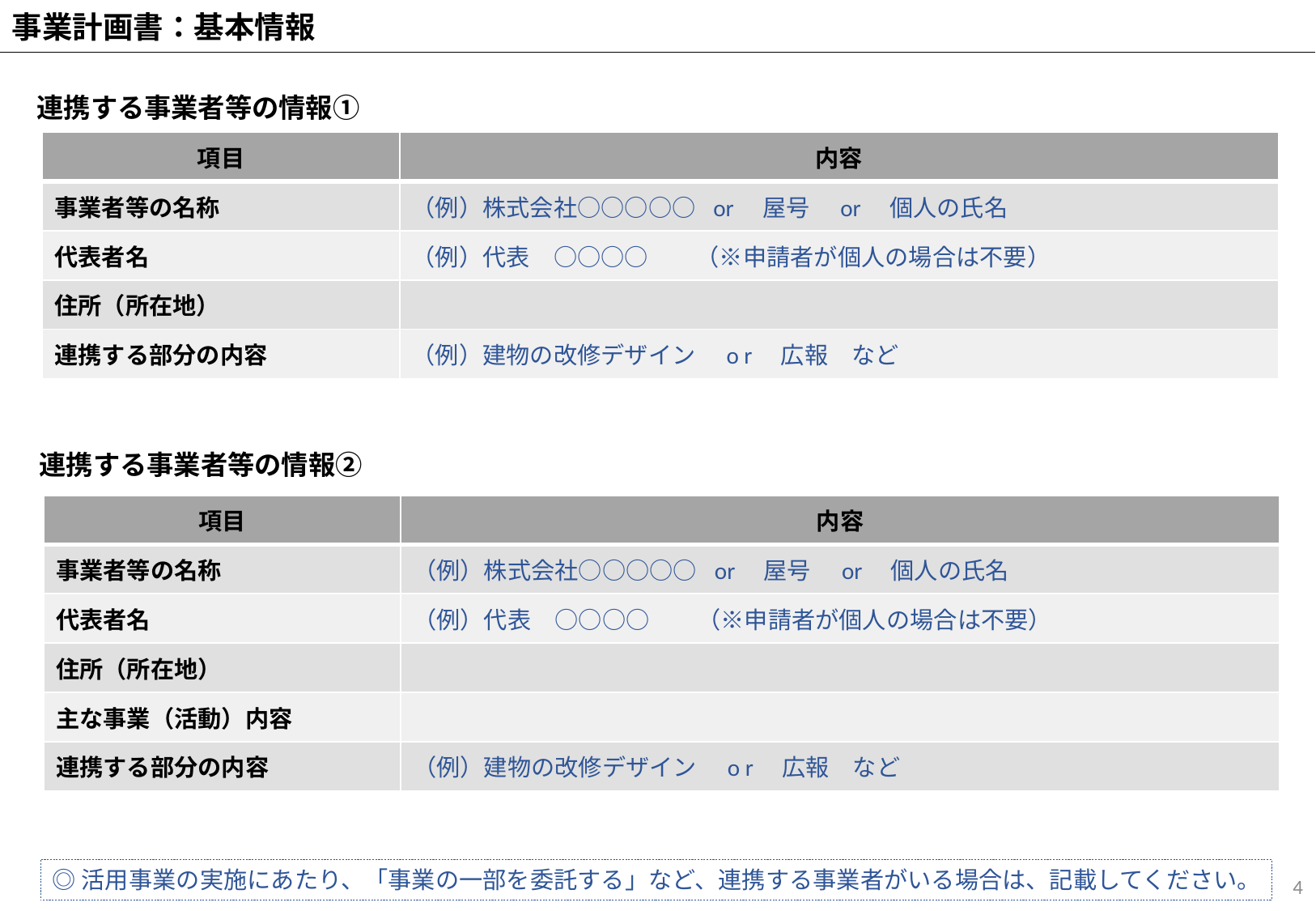

事業計画書：基本情報
連携する事業者等の情報①
| 項目 | 内容 |
| --- | --- |
| 事業者等の名称 | （例）株式会社○○○○○ or　屋号　or　個人の氏名 |
| 代表者名 | （例）代表　○○○○　　（※申請者が個人の場合は不要） |
| 住所（所在地） |  |
| 連携する部分の内容 | （例）建物の改修デザイン　o r　広報　など |
連携する事業者等の情報②
| 項目 | 内容 |
| --- | --- |
| 事業者等の名称 | （例）株式会社○○○○○ or　屋号　or　個人の氏名 |
| 代表者名 | （例）代表　○○○○　　（※申請者が個人の場合は不要） |
| 住所（所在地） |  |
| 主な事業（活動）内容 |  |
| 連携する部分の内容 | （例）建物の改修デザイン　o r　広報　など |
◎活用事業の実施にあたり、「事業の一部を委託する」など、連携する事業者がいる場合は、記載してください。
4